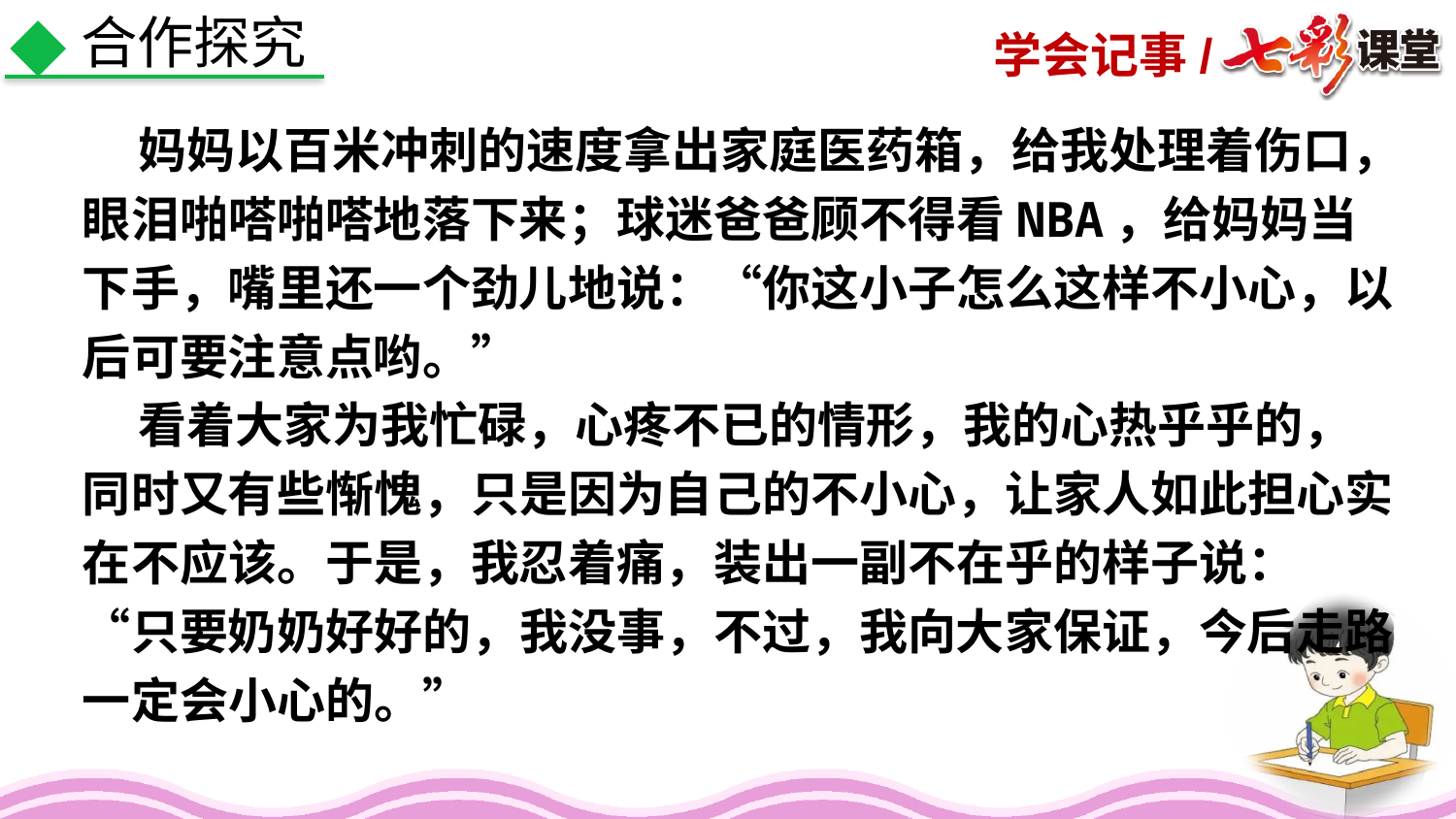

合作探究

    妈妈以百米冲刺的速度拿出家庭医药箱，给我处理着伤口，眼泪啪嗒啪嗒地落下来；球迷爸爸顾不得看NBA，给妈妈当下手，嘴里还一个劲儿地说：“你这小子怎么这样不小心，以后可要注意点哟。”
    看着大家为我忙碌，心疼不已的情形，我的心热乎乎的，同时又有些惭愧，只是因为自己的不小心，让家人如此担心实在不应该。于是，我忍着痛，装出一副不在乎的样子说： “只要奶奶好好的，我没事，不过，我向大家保证，今后走路一定会小心的。”